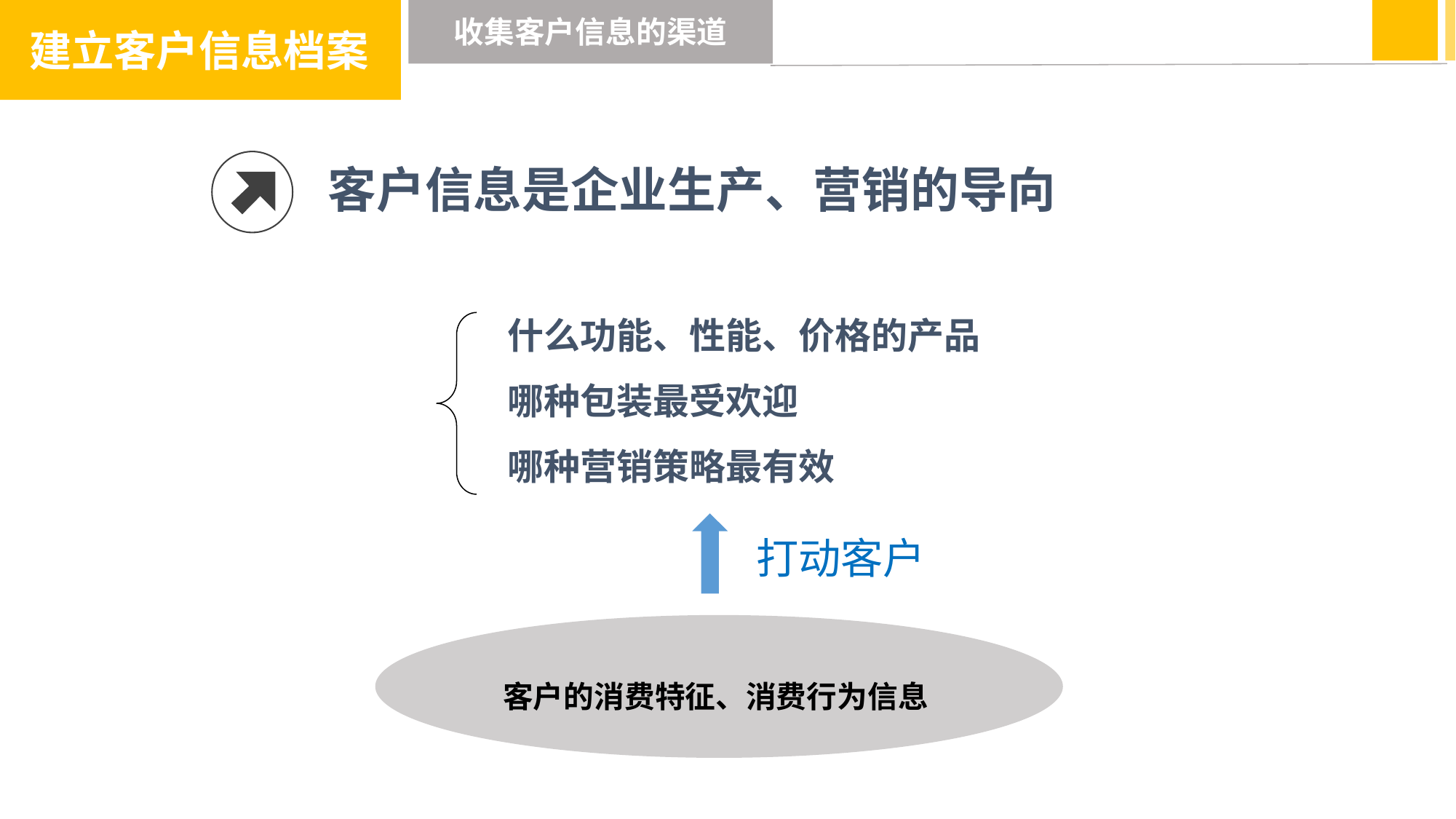

建立客户信息档案

收集客户信息的渠道

客户信息是企业生产、营销的导向

什么功能、性能、价格的产品
哪种包装最受欢迎
哪种营销策略最有效

打动客户

客户的消费特征、消费行为信息